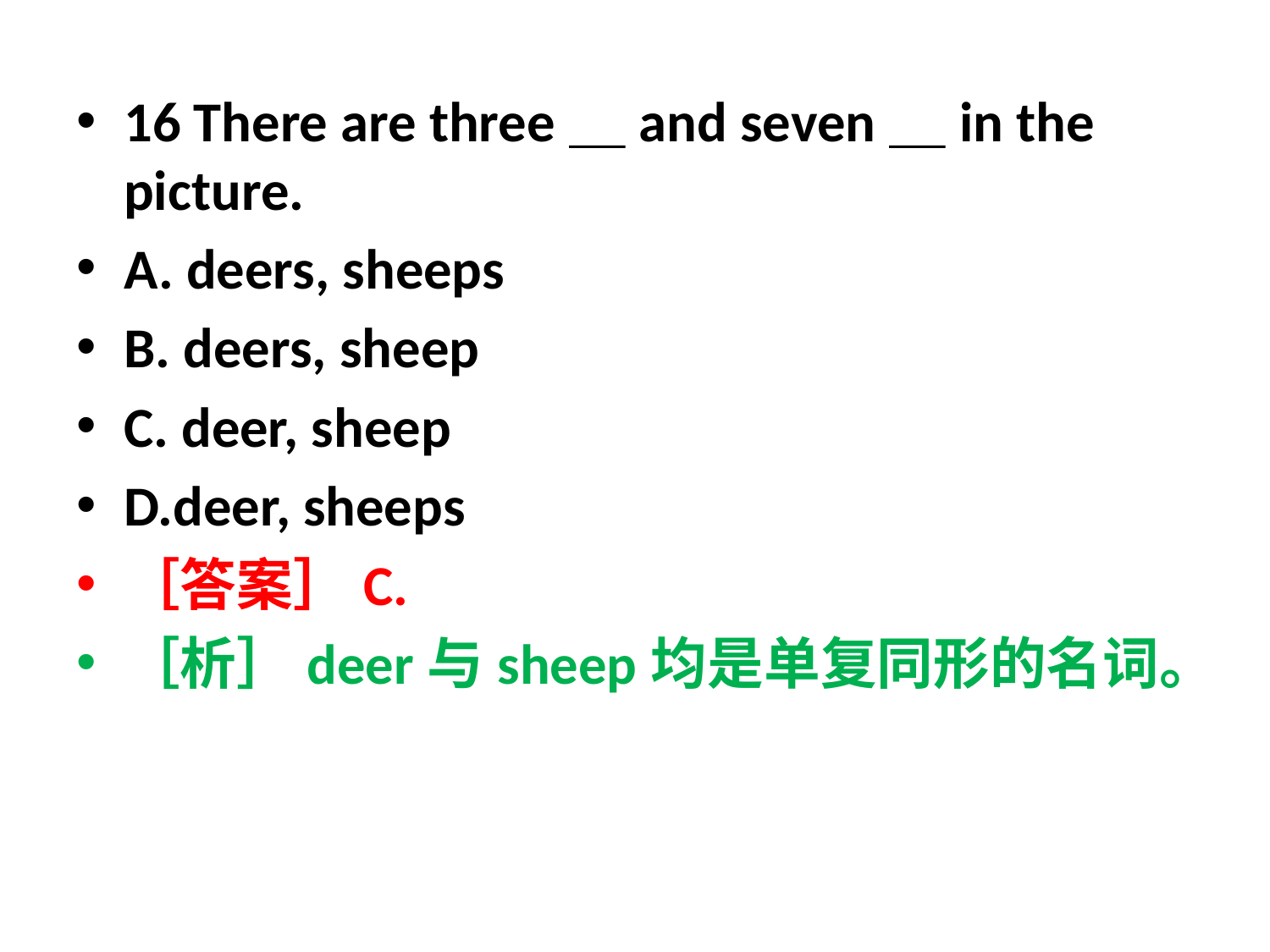

16 There are three＿and seven＿in the picture.
A. deers, sheeps
B. deers, sheep
C. deer, sheep
D.deer, sheeps
［答案］C.
［析］deer与sheep均是单复同形的名词。